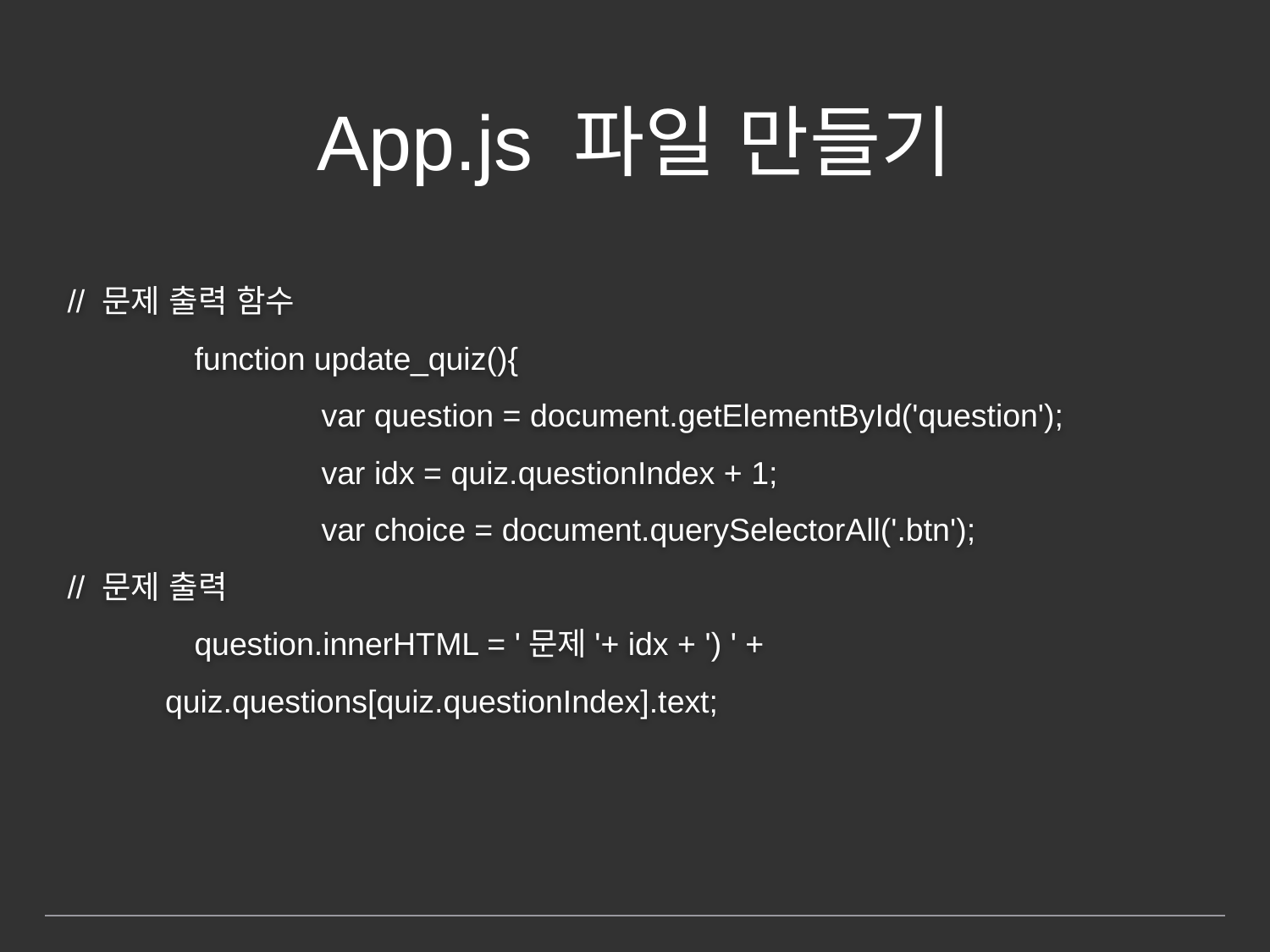

# App.js 파일 만들기
// 문제 출력 함수
	function update_quiz(){
		var question = document.getElementById('question');
		var idx = quiz.questionIndex + 1;
		var choice = document.querySelectorAll('.btn');
// 문제 출력
	question.innerHTML = '문제'+ idx + ') ' +
           quiz.questions[quiz.questionIndex].text;